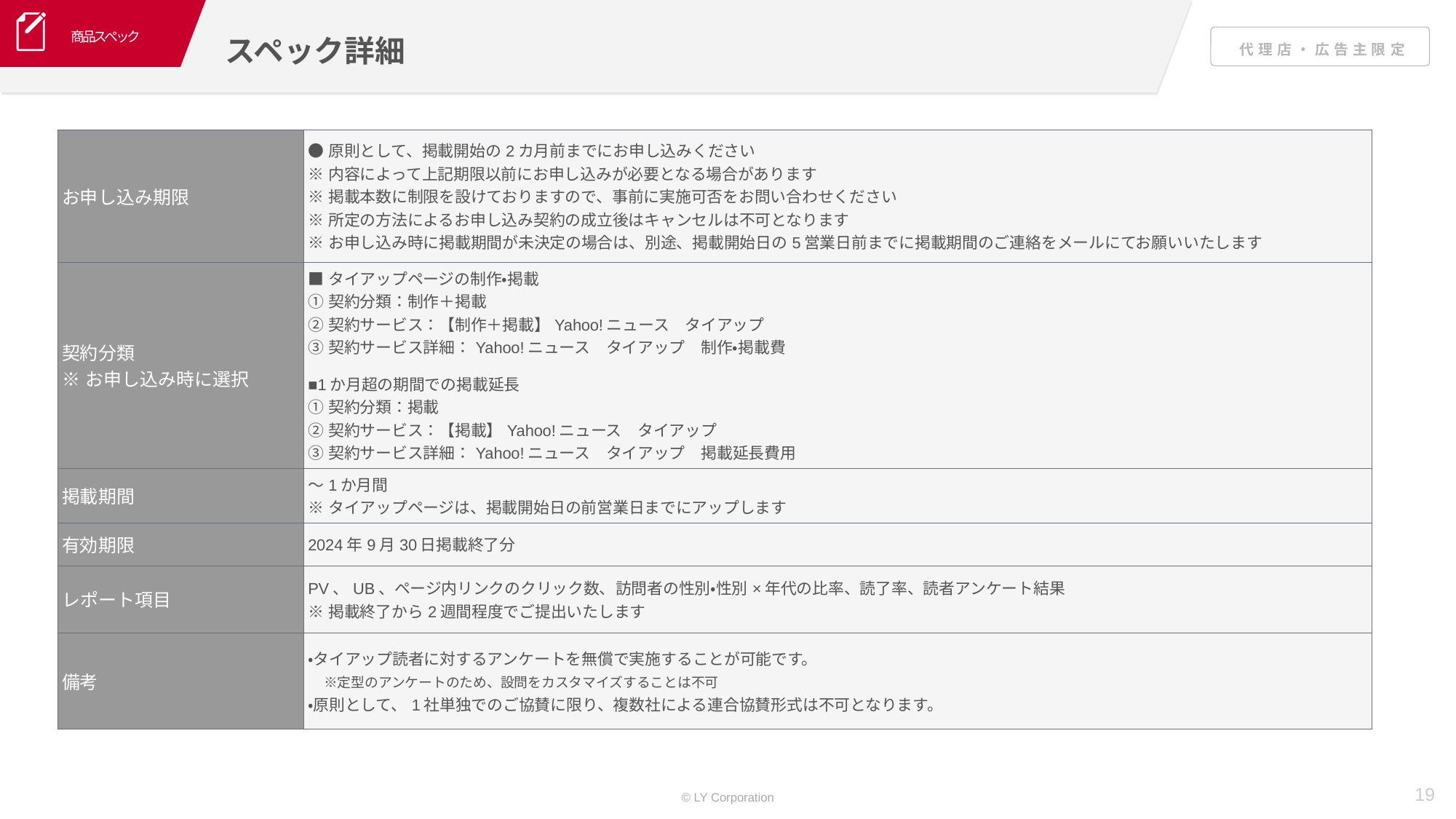

商品スペック

スペック詳細
| お申し込み期限 | ●原則として、掲載開始の2カ月前までにお申し込みください ※内容によって上記期限以前にお申し込みが必要となる場合があります ※掲載本数に制限を設けておりますので、事前に実施可否をお問い合わせください ※所定の方法によるお申し込み契約の成立後はキャンセルは不可となります ※お申し込み時に掲載期間が未決定の場合は、別途、掲載開始日の5営業日前までに掲載期間のご連絡をメールにてお願いいたします |
| --- | --- |
| 契約分類 ※お申し込み時に選択 | ■タイアップページの制作・掲載 ①契約分類：制作＋掲載 ②契約サービス：【制作＋掲載】Yahoo!ニュース　タイアップ ③契約サービス詳細：Yahoo!ニュース　タイアップ　制作・掲載費 ■1か月超の期間での掲載延長 ①契約分類：掲載 ②契約サービス：【掲載】Yahoo!ニュース　タイアップ　 ③契約サービス詳細：Yahoo!ニュース　タイアップ　掲載延長費用 |
| 掲載期間 | ～1か月間 ※タイアップページは、掲載開始日の前営業日までにアップします |
| 有効期限 | 2024年9月30日掲載終了分 |
| レポート項目 | PV、UB、ページ内リンクのクリック数、訪問者の性別・性別×年代の比率、読了率、読者アンケート結果 ※掲載終了から2週間程度でご提出いたします |
| 備考 | ・タイアップ読者に対するアンケートを無償で実施することが可能です。 　※定型のアンケートのため、設問をカスタマイズすることは不可 ・原則として、1社単独でのご協賛に限り、複数社による連合協賛形式は不可となります。 |